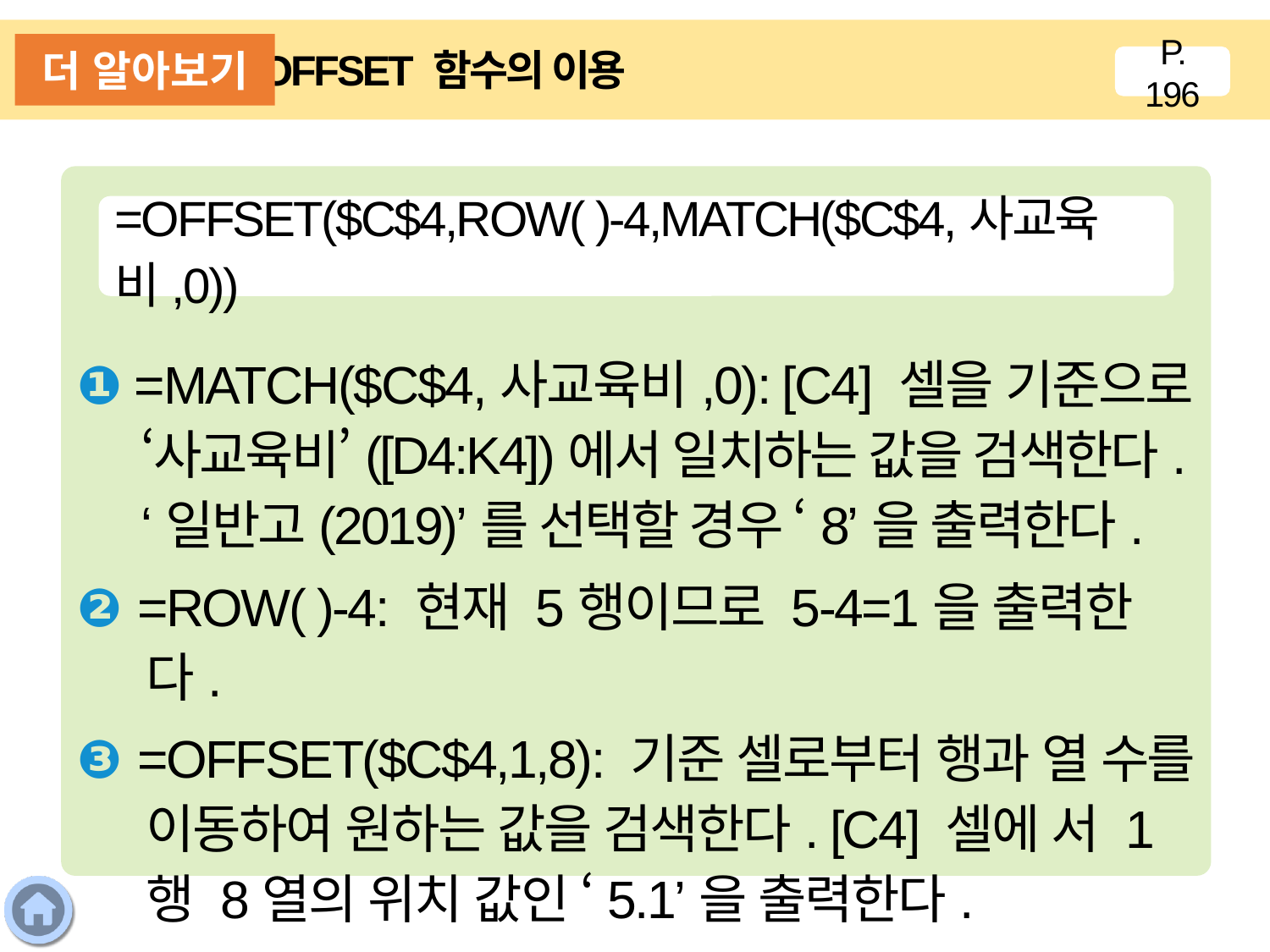

더 알아보기
OFFSET 함수의 이용
P. 196

❶ =MATCH($C$4,사교육비,0): [C4] 셀을 기준으로 ‘사교육비’([D4:K4])에서 일치하는 값을 검색한다. ‘일반고(2019)’를 선택할 경우 ‘8’을 출력한다.
❷ =ROW( )-4: 현재 5행이므로 5-4=1을 출력한다.
❸ =OFFSET($C$4,1,8): 기준 셀로부터 행과 열 수를 이동하여 원하는 값을 검색한다. [C4] 셀에 서 1행 8열의 위치 값인 ‘5.1’을 출력한다.
=OFFSET($C$4,ROW( )-4,MATCH($C$4,사교육비,0))